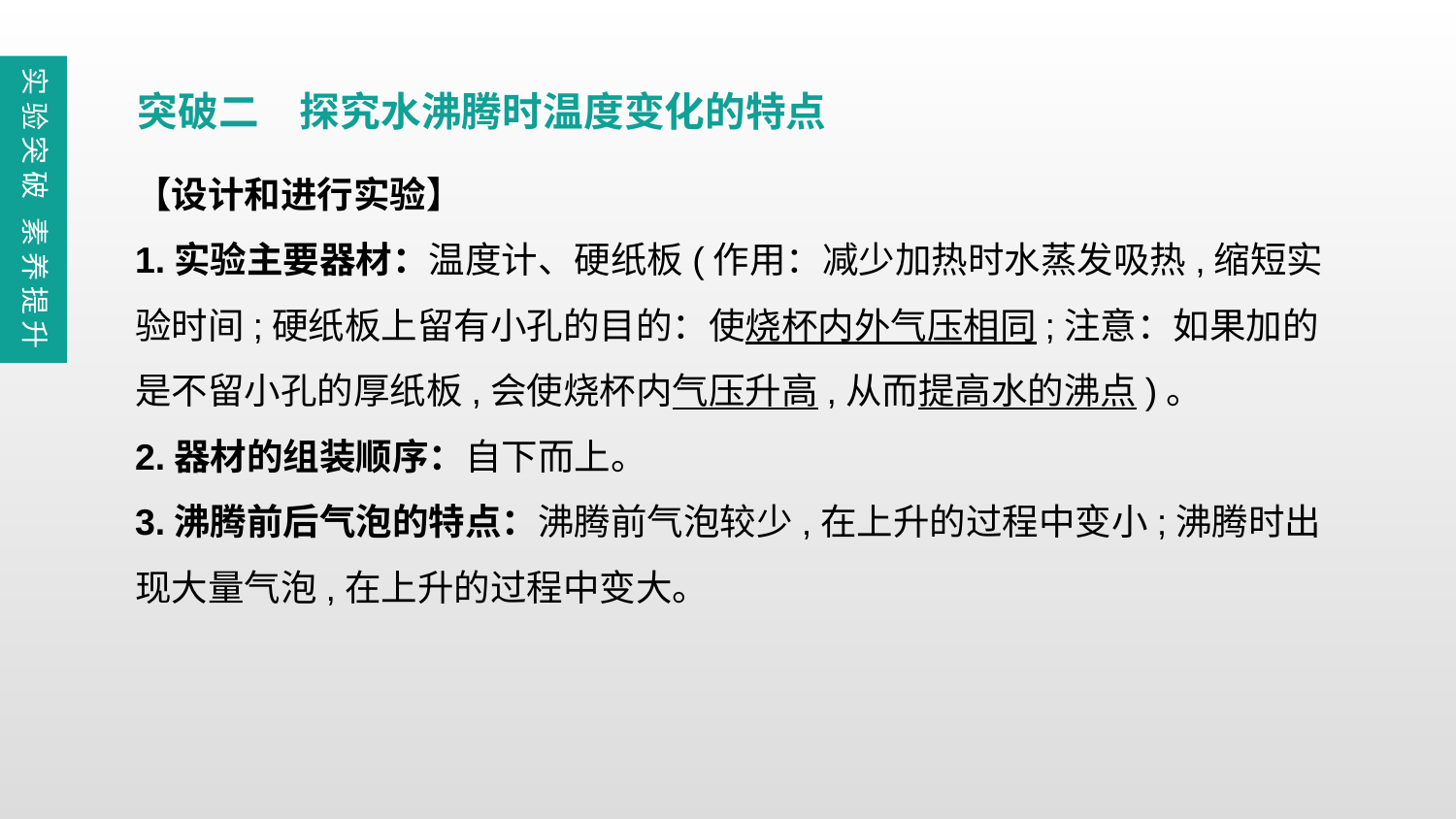

实验突破 素养提升
突破二　探究水沸腾时温度变化的特点
【设计和进行实验】
1.实验主要器材：温度计、硬纸板(作用：减少加热时水蒸发吸热,缩短实验时间;硬纸板上留有小孔的目的：使烧杯内外气压相同;注意：如果加的是不留小孔的厚纸板,会使烧杯内气压升高,从而提高水的沸点)。
2.器材的组装顺序：自下而上。
3.沸腾前后气泡的特点：沸腾前气泡较少,在上升的过程中变小;沸腾时出现大量气泡,在上升的过程中变大。